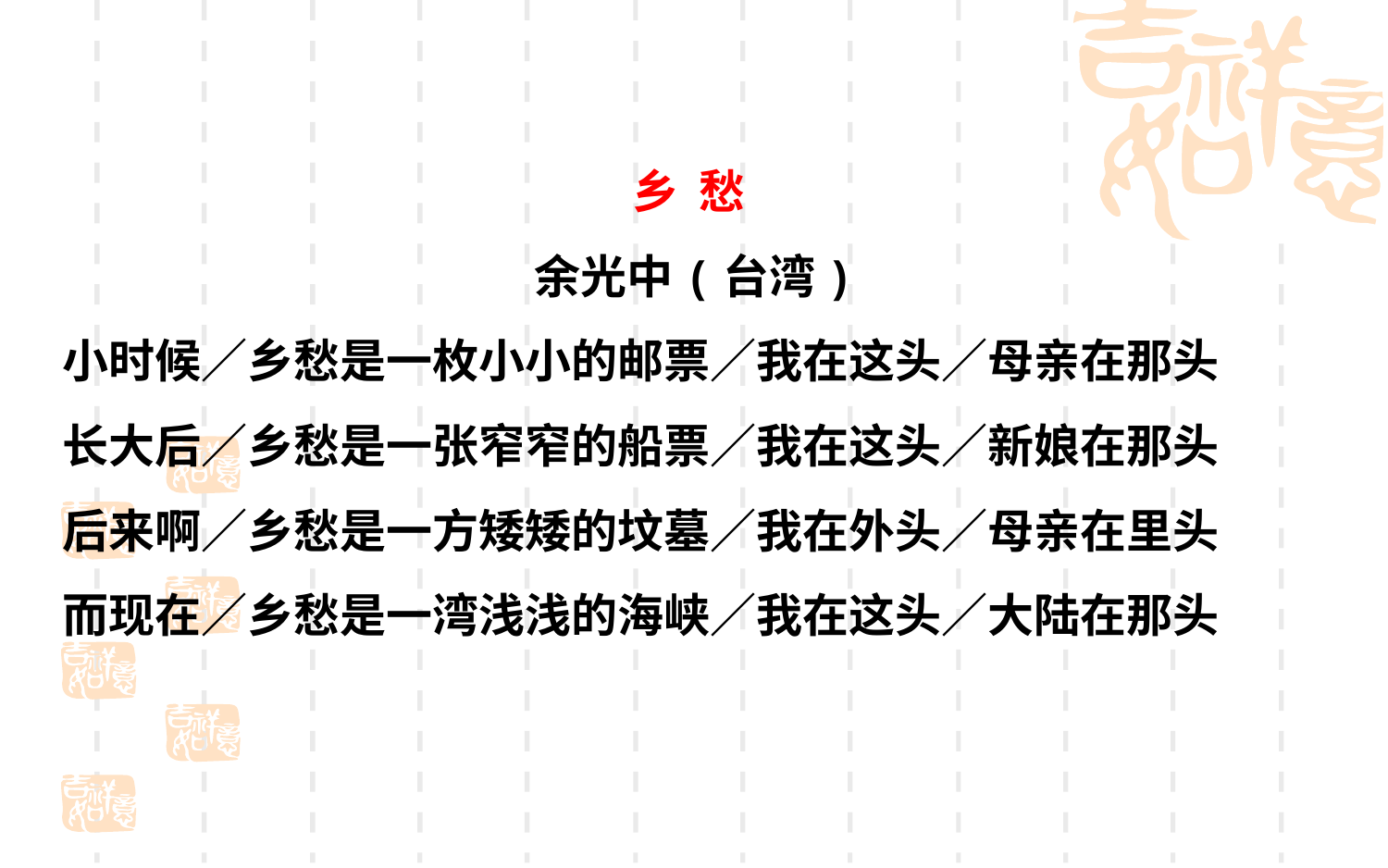

乡  愁
余光中(台湾)
小时候／乡愁是一枚小小的邮票／我在这头／母亲在那头
长大后／乡愁是一张窄窄的船票／我在这头／新娘在那头
后来啊／乡愁是一方矮矮的坟墓／我在外头／母亲在里头
而现在／乡愁是一湾浅浅的海峡／我在这头／大陆在那头